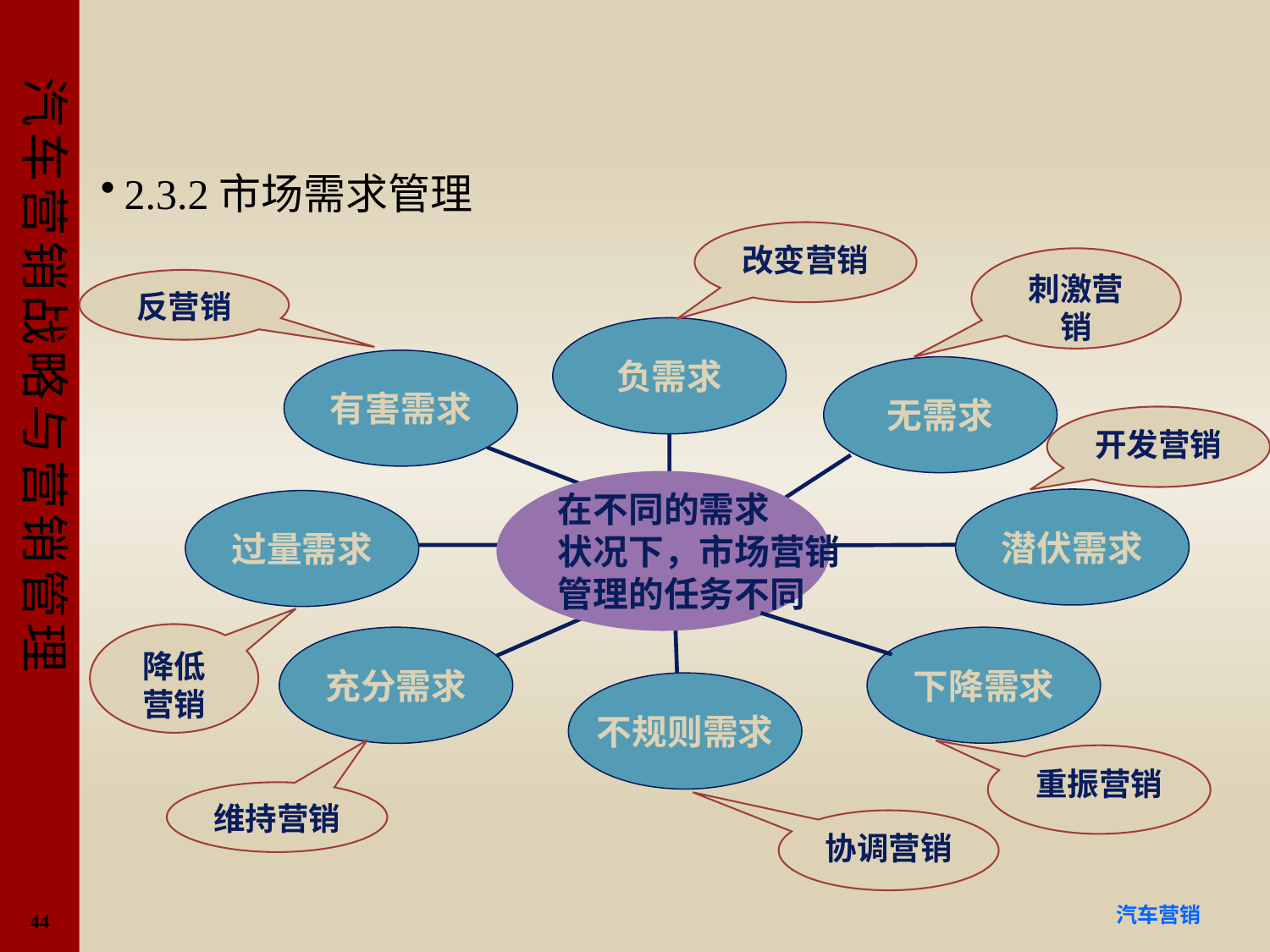

#
2.3.2市场需求管理

改变营销
刺激营销
反营销

负需求
有害需求
无需求
开发营销

在不同的需求
状况下，市场营销
管理的任务不同

潜伏需求
过量需求

降低
营销
充分需求
下降需求
不规则需求
重振营销
维持营销
协调营销
44